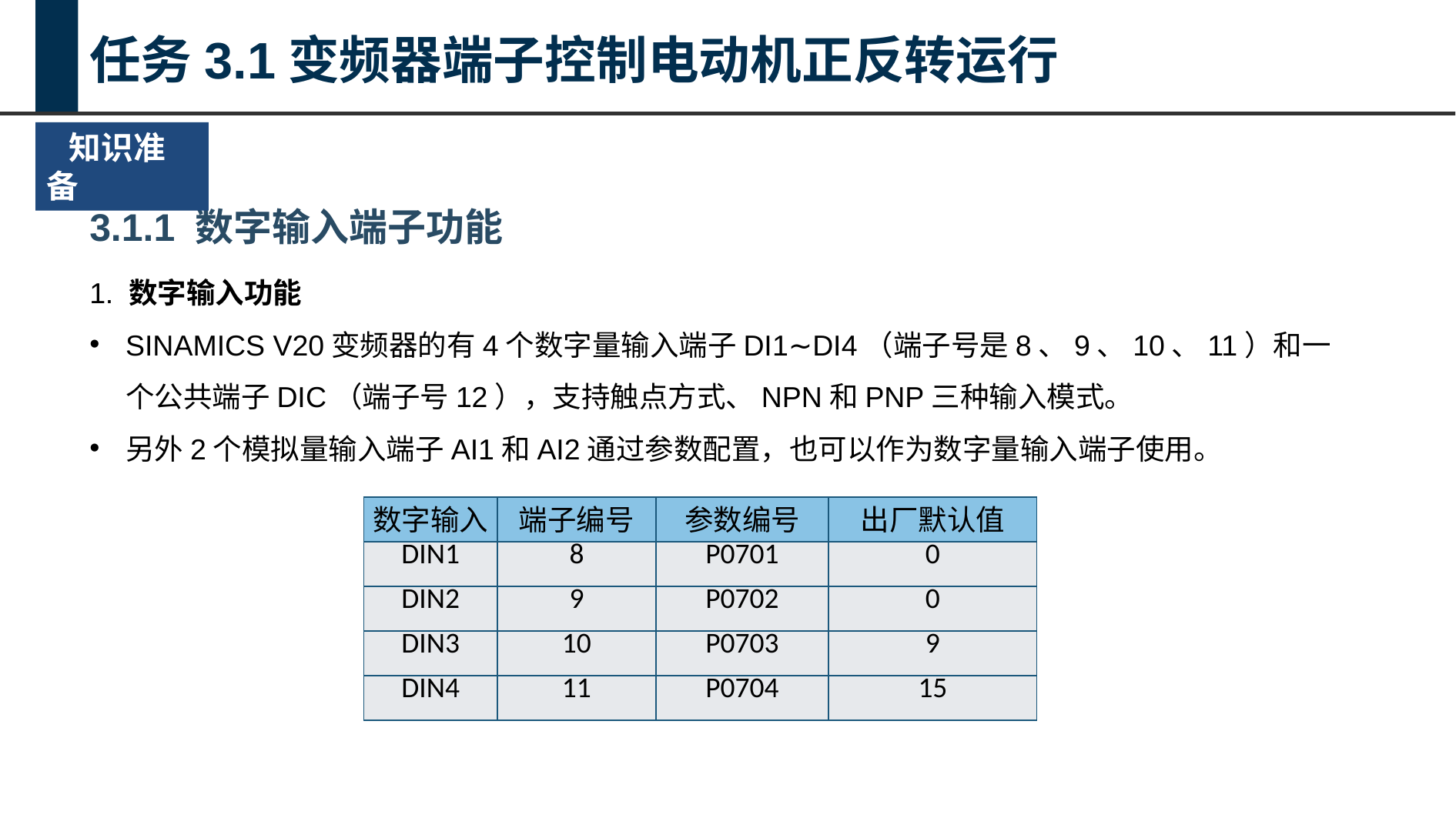

任务3.1变频器端子控制电动机正反转运行
  知识准备
3.1.1 数字输入端子功能
1. 数字输入功能
SINAMICS V20变频器的有4个数字量输入端子DI1∼DI4（端子号是8、9、10、11）和一个公共端子DIC（端子号12），支持触点方式、NPN和PNP三种输入模式。
另外2个模拟量输入端子AI1和AI2通过参数配置，也可以作为数字量输入端子使用。
| 数字输入 | 端子编号 | 参数编号 | 出厂默认值 |
| --- | --- | --- | --- |
| DIN1 | 8 | P0701 | 0 |
| DIN2 | 9 | P0702 | 0 |
| DIN3 | 10 | P0703 | 9 |
| DIN4 | 11 | P0704 | 15 |